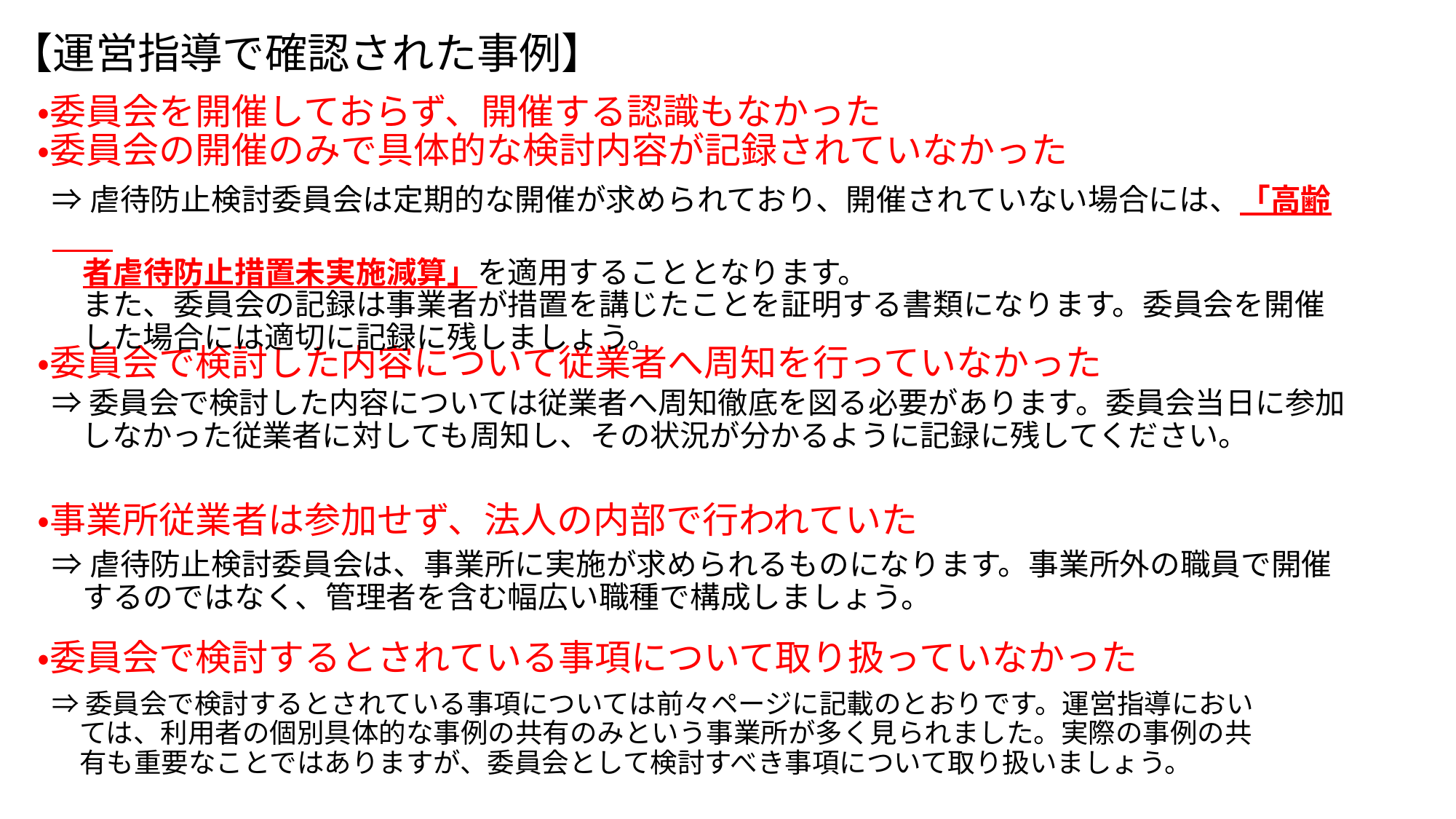

【運営指導で確認された事例】
・委員会を開催しておらず、開催する認識もなかった
・委員会の開催のみで具体的な検討内容が記録されていなかった

・委員会で検討した内容について従業者へ周知を行っていなかった

・事業所従業者は参加せず、法人の内部で行われていた

・委員会で検討するとされている事項について取り扱っていなかった

⇒虐待防止検討委員会は定期的な開催が求められており、開催されていない場合には、「高齢
　者虐待防止措置未実施減算」を適用することとなります。
　また、委員会の記録は事業者が措置を講じたことを証明する書類になります。委員会を開催
　した場合には適切に記録に残しましょう。
⇒委員会で検討した内容については従業者へ周知徹底を図る必要があります。委員会当日に参加
　しなかった従業者に対しても周知し、その状況が分かるように記録に残してください。
⇒虐待防止検討委員会は、事業所に実施が求められるものになります。事業所外の職員で開催
　するのではなく、管理者を含む幅広い職種で構成しましょう。
⇒委員会で検討するとされている事項については前々ページに記載のとおりです。運営指導におい
　ては、利用者の個別具体的な事例の共有のみという事業所が多く見られました。実際の事例の共
　有も重要なことではありますが、委員会として検討すべき事項について取り扱いましょう。